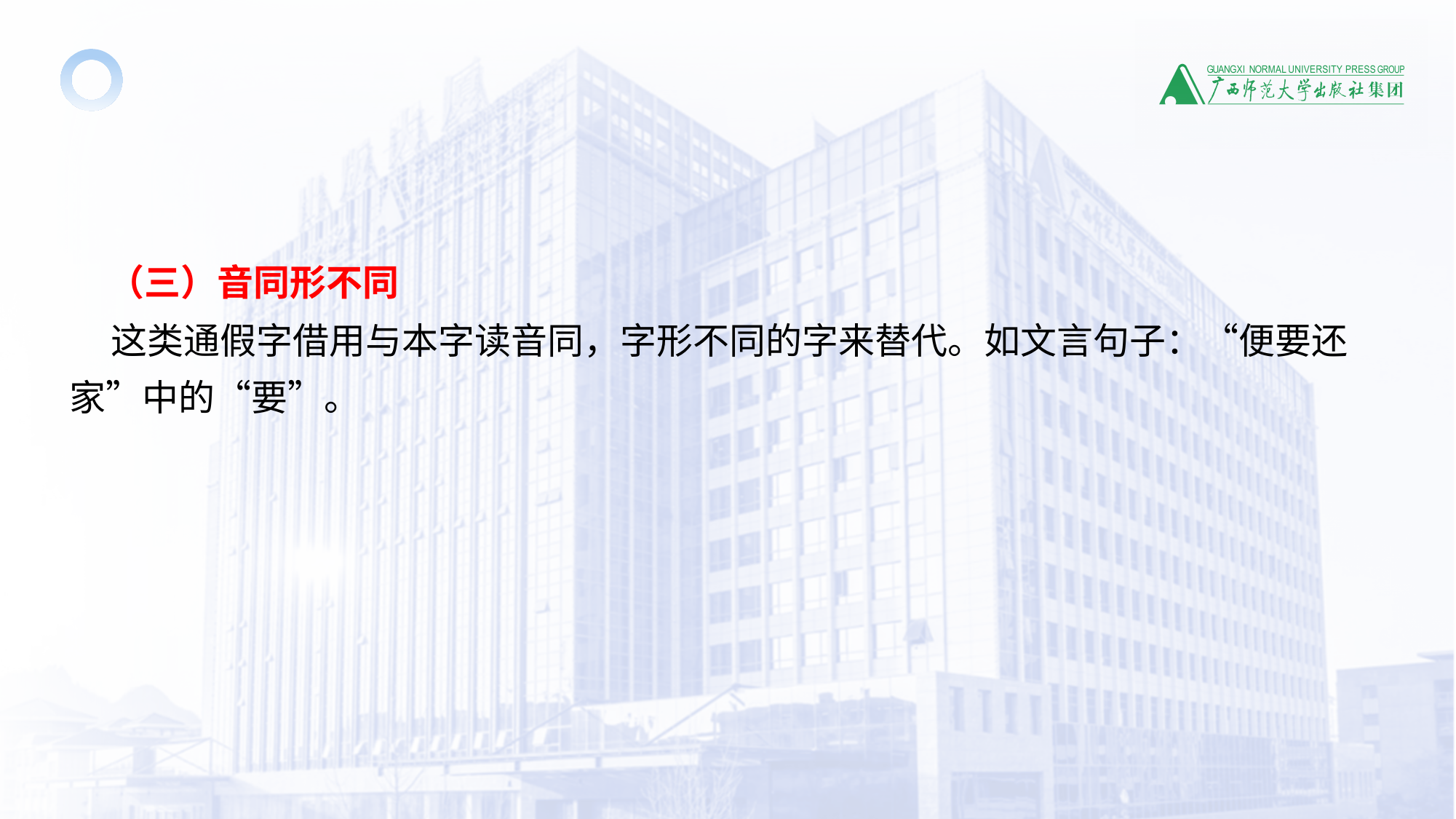

（三）音同形不同
    这类通假字借用与本字读音同，字形不同的字来替代。如文言句子：“便要还家”中的“要”。